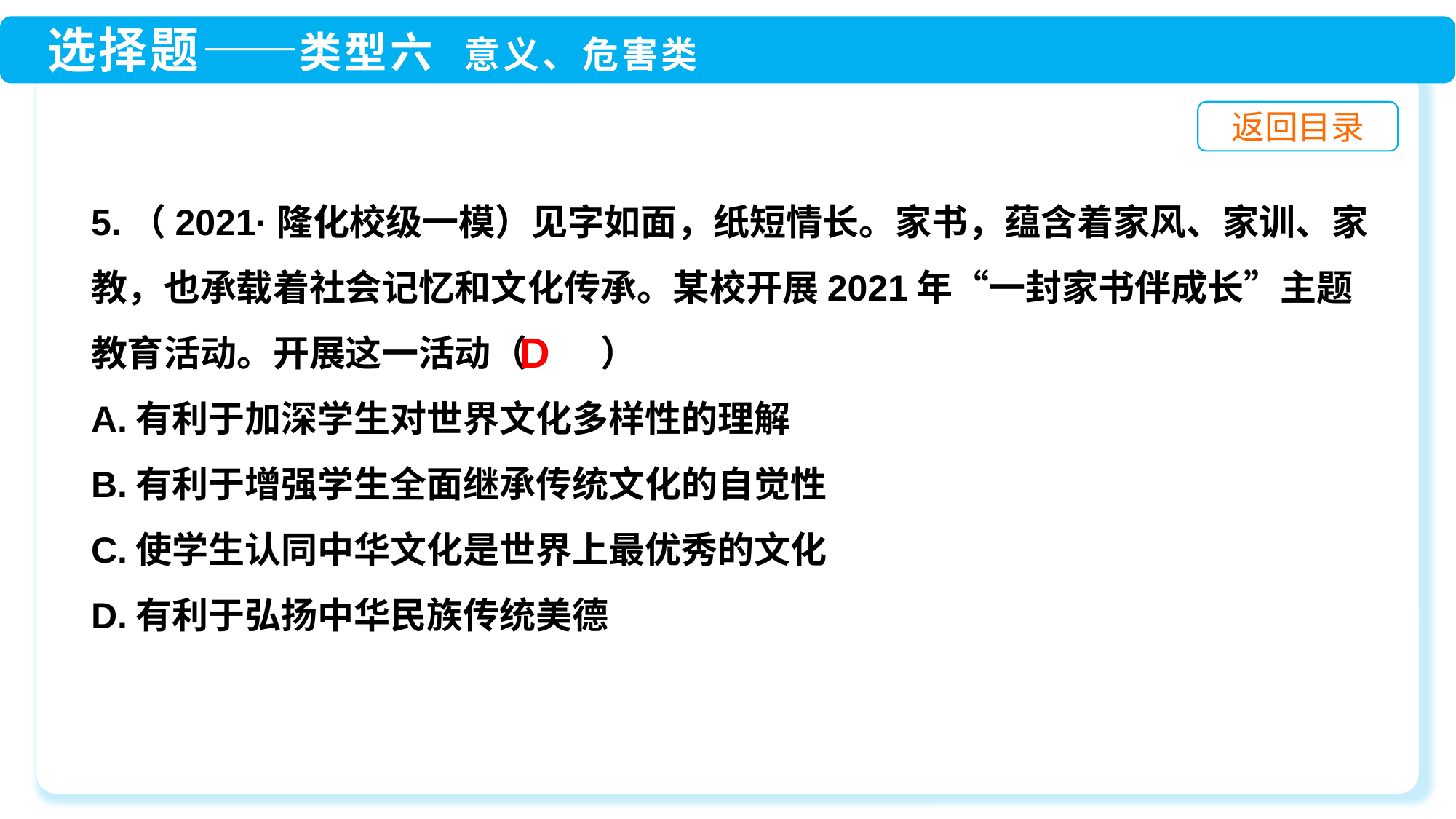

5.（2021·隆化校级一模）见字如面，纸短情长。家书，蕴含着家风、家训、家教，也承载着社会记忆和文化传承。某校开展2021年“一封家书伴成长”主题教育活动。开展这一活动（　　）
A.有利于加深学生对世界文化多样性的理解
B.有利于增强学生全面继承传统文化的自觉性
C.使学生认同中华文化是世界上最优秀的文化
D.有利于弘扬中华民族传统美德

D